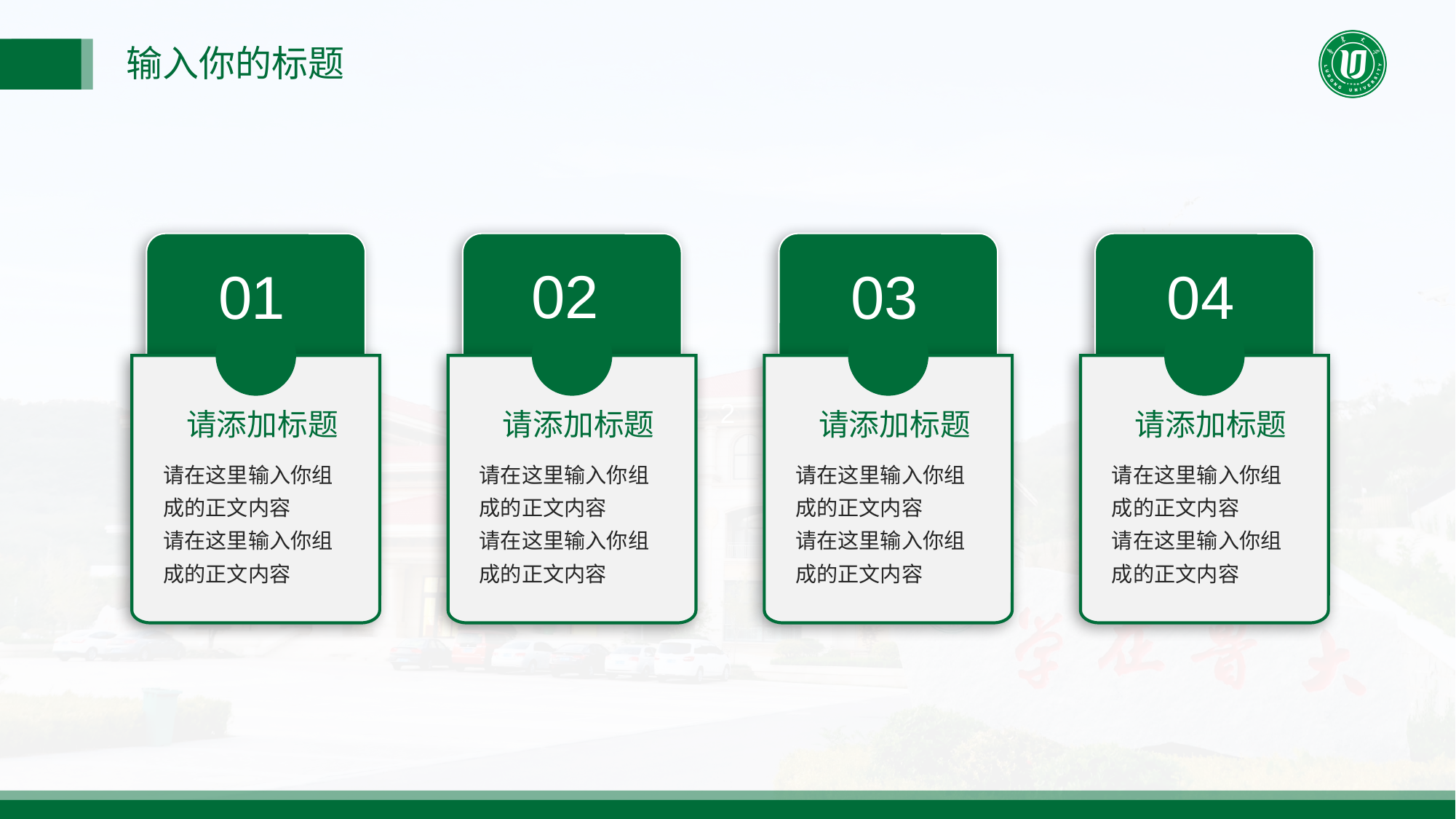

输入你的标题

01
请添加标题
请在这里输入你组成的正文内容
请在这里输入你组成的正文内容

02
请添加标题
请在这里输入你组成的正文内容
请在这里输入你组成的正文内容

03
请添加标题
请在这里输入你组成的正文内容
请在这里输入你组成的正文内容

04
请添加标题
请在这里输入你组成的正文内容
请在这里输入你组成的正文内容